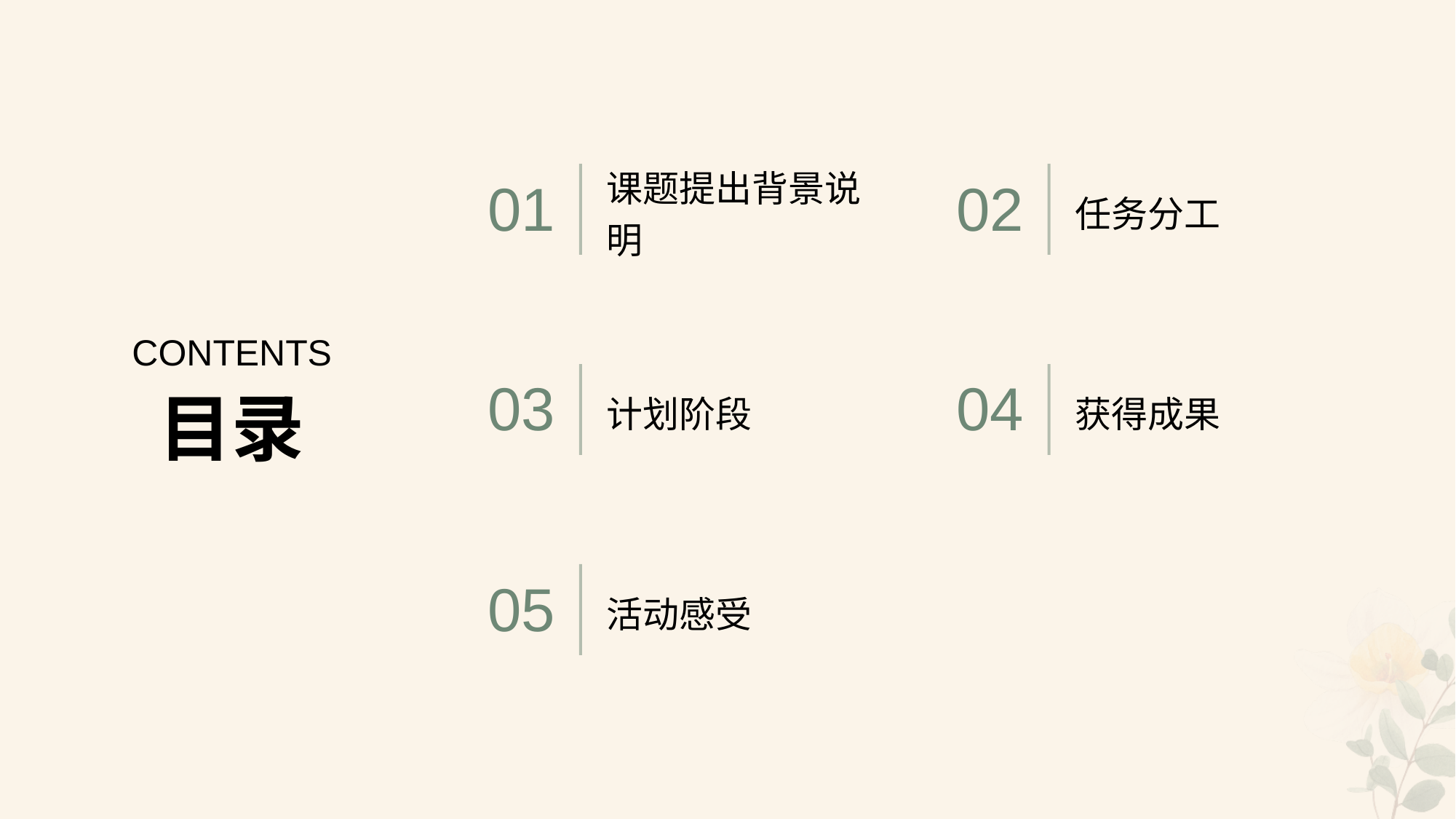

课题提出背景说明
任务分工

01
02
CONTENTS
计划阶段
获得成果

03
04
目录
活动感受

05